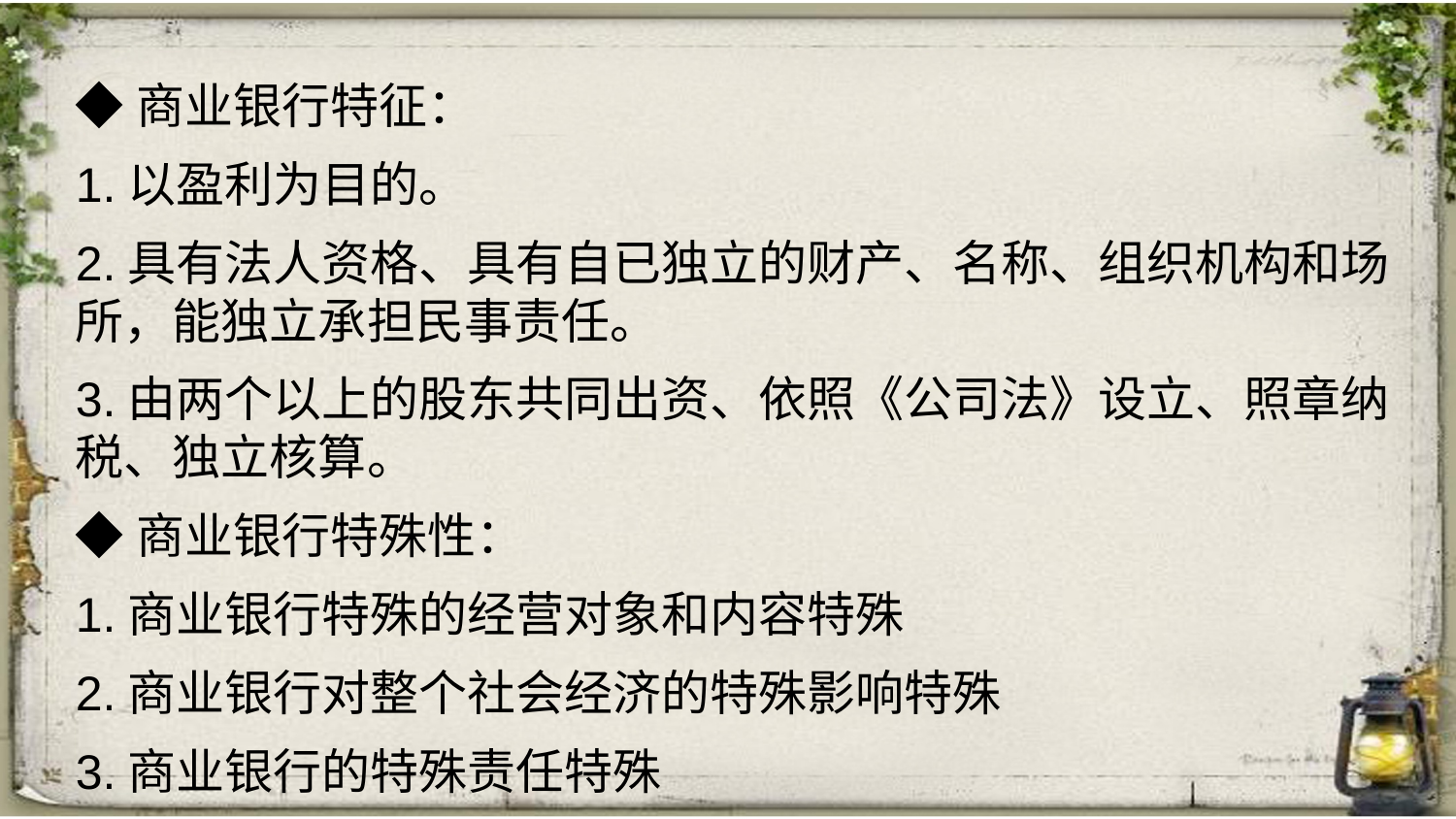

◆商业银行特征：
1.以盈利为目的。
2.具有法人资格、具有自已独立的财产、名称、组织机构和场所，能独立承担民事责任。
3.由两个以上的股东共同出资、依照《公司法》设立、照章纳税、独立核算。
◆商业银行特殊性：
1.商业银行特殊的经营对象和内容特殊
2.商业银行对整个社会经济的特殊影响特殊
3.商业银行的特殊责任特殊
4.国家对商业银行的监管特殊